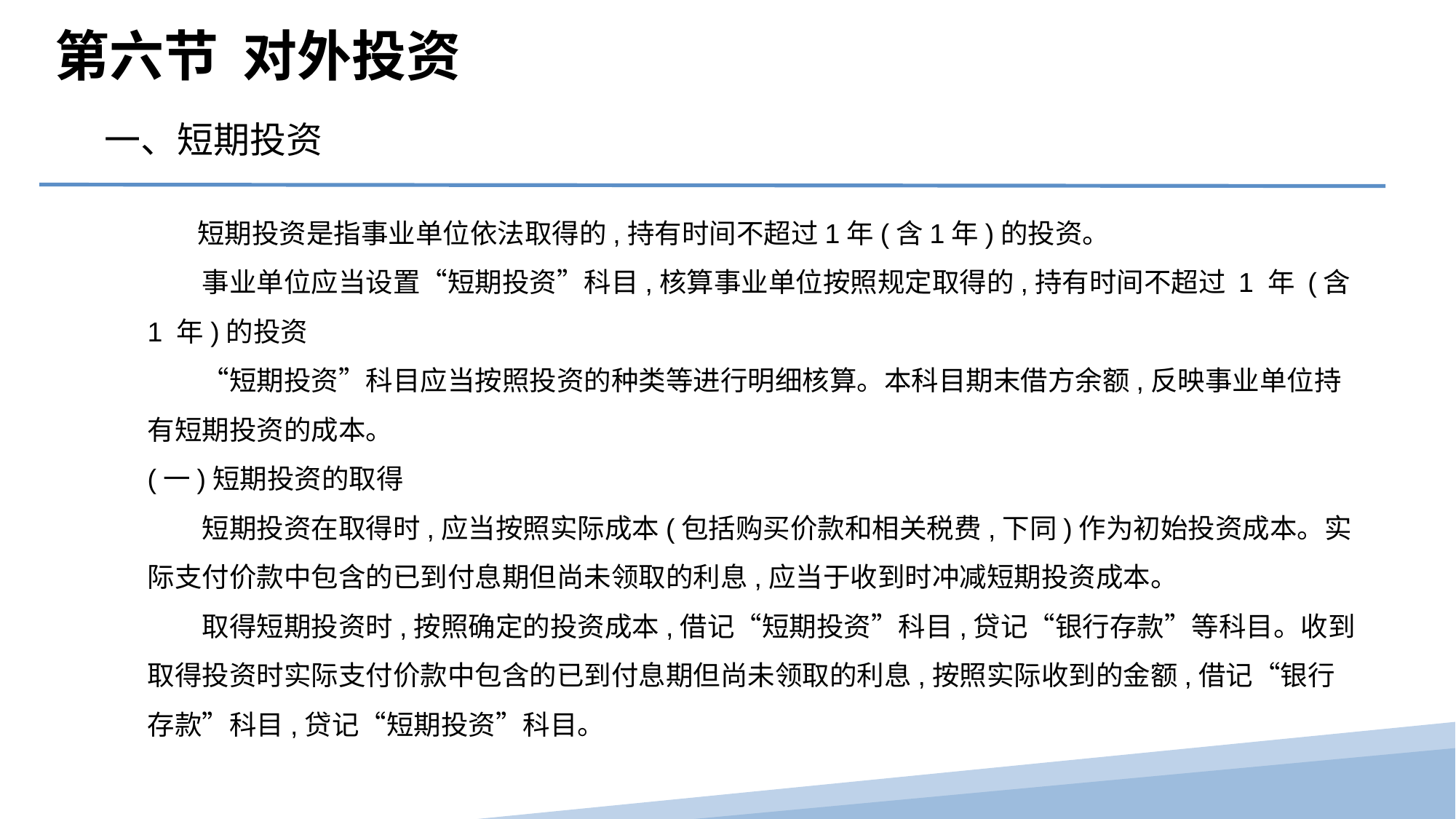

第六节  对外投资
一、短期投资
       短期投资是指事业单位依法取得的,持有时间不超过1年(含1年)的投资。
　　事业单位应当设置“短期投资”科目,核算事业单位按照规定取得的,持有时间不超过 1 年 (含 1 年)的投资
　　“短期投资”科目应当按照投资的种类等进行明细核算。本科目期末借方余额,反映事业单位持有短期投资的成本。
(一)短期投资的取得
　　短期投资在取得时,应当按照实际成本(包括购买价款和相关税费,下同)作为初始投资成本。实际支付价款中包含的已到付息期但尚未领取的利息,应当于收到时冲减短期投资成本。
　　取得短期投资时,按照确定的投资成本,借记“短期投资”科目,贷记“银行存款”等科目。收到取得投资时实际支付价款中包含的已到付息期但尚未领取的利息,按照实际收到的金额,借记“银行存款”科目,贷记“短期投资”科目。